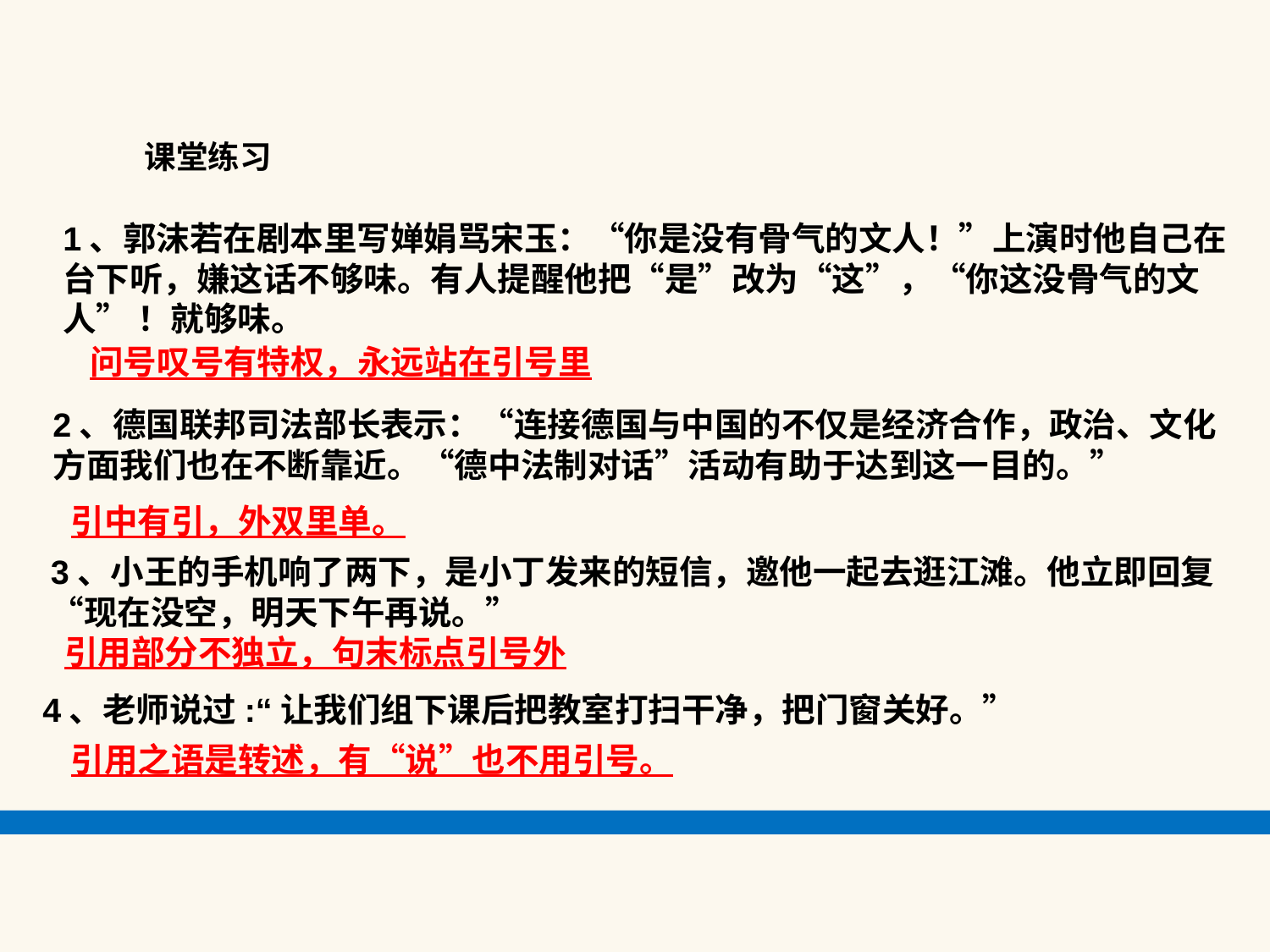

课堂练习
1、郭沫若在剧本里写婵娟骂宋玉：“你是没有骨气的文人！”上演时他自己在台下听，嫌这话不够味。有人提醒他把“是”改为“这”，“你这没骨气的文人” ！就够味。
问号叹号有特权，永远站在引号里
2、德国联邦司法部长表示：“连接德国与中国的不仅是经济合作，政治、文化方面我们也在不断靠近。“德中法制对话”活动有助于达到这一目的。”
引中有引，外双里单。
3、小王的手机响了两下，是小丁发来的短信，邀他一起去逛江滩。他立即回复“现在没空，明天下午再说。”
引用部分不独立，句末标点引号外
4、老师说过:“让我们组下课后把教室打扫干净，把门窗关好。”
引用之语是转述，有“说”也不用引号。